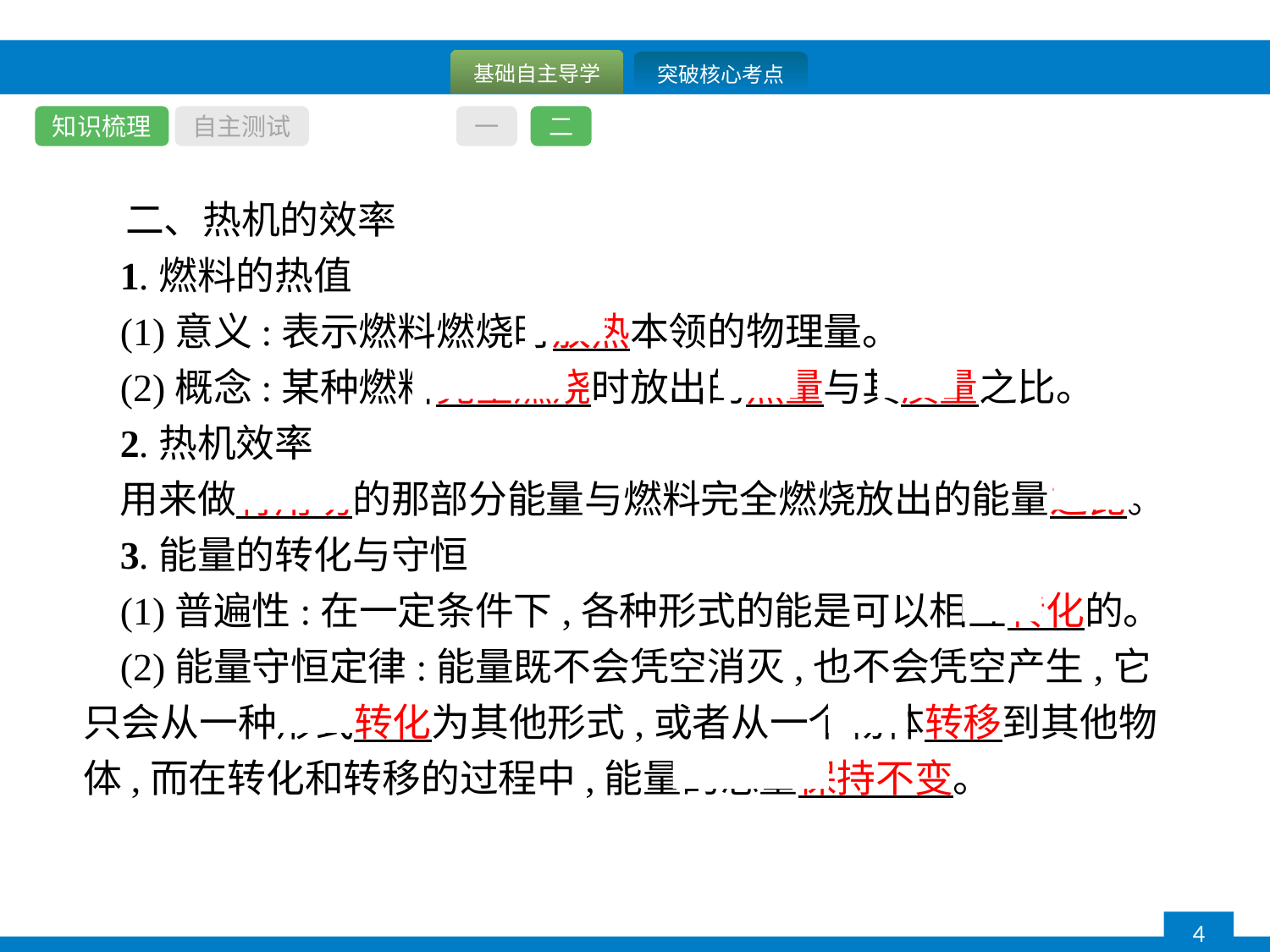

知识梳理
自主测试
一
二
二、热机的效率
1.燃料的热值
(1)意义:表示燃料燃烧时放热本领的物理量。
(2)概念:某种燃料完全燃烧时放出的热量与其质量之比。
2.热机效率
用来做有用功的那部分能量与燃料完全燃烧放出的能量之比。
3.能量的转化与守恒
(1)普遍性:在一定条件下,各种形式的能是可以相互转化的。
(2)能量守恒定律:能量既不会凭空消灭,也不会凭空产生,它只会从一种形式转化为其他形式,或者从一个物体转移到其他物体,而在转化和转移的过程中,能量的总量保持不变。